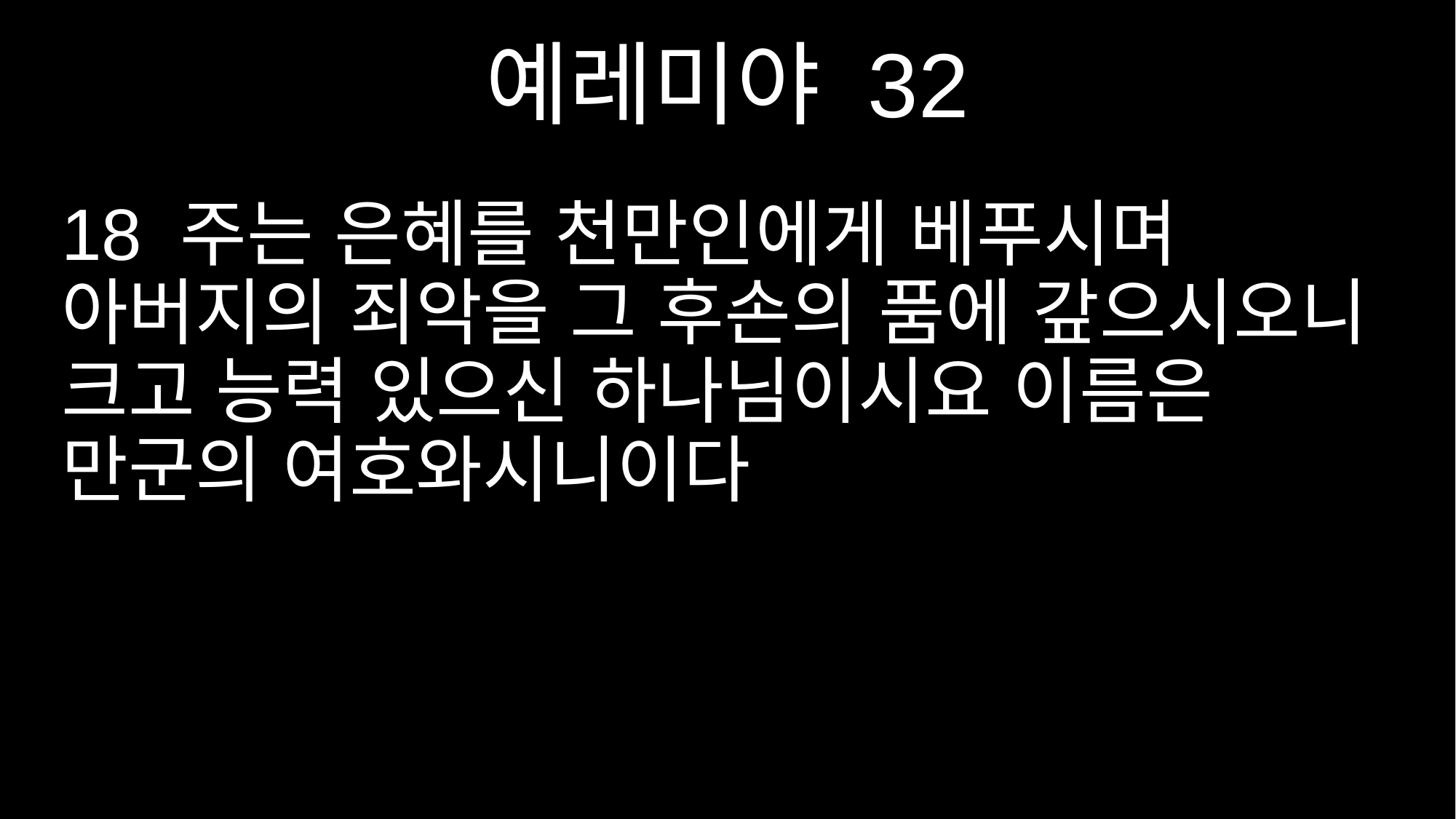

예레미야 32
18 주는 은혜를 천만인에게 베푸시며 아버지의 죄악을 그 후손의 품에 갚으시오니 크고 능력 있으신 하나님이시요 이름은 만군의 여호와시니이다